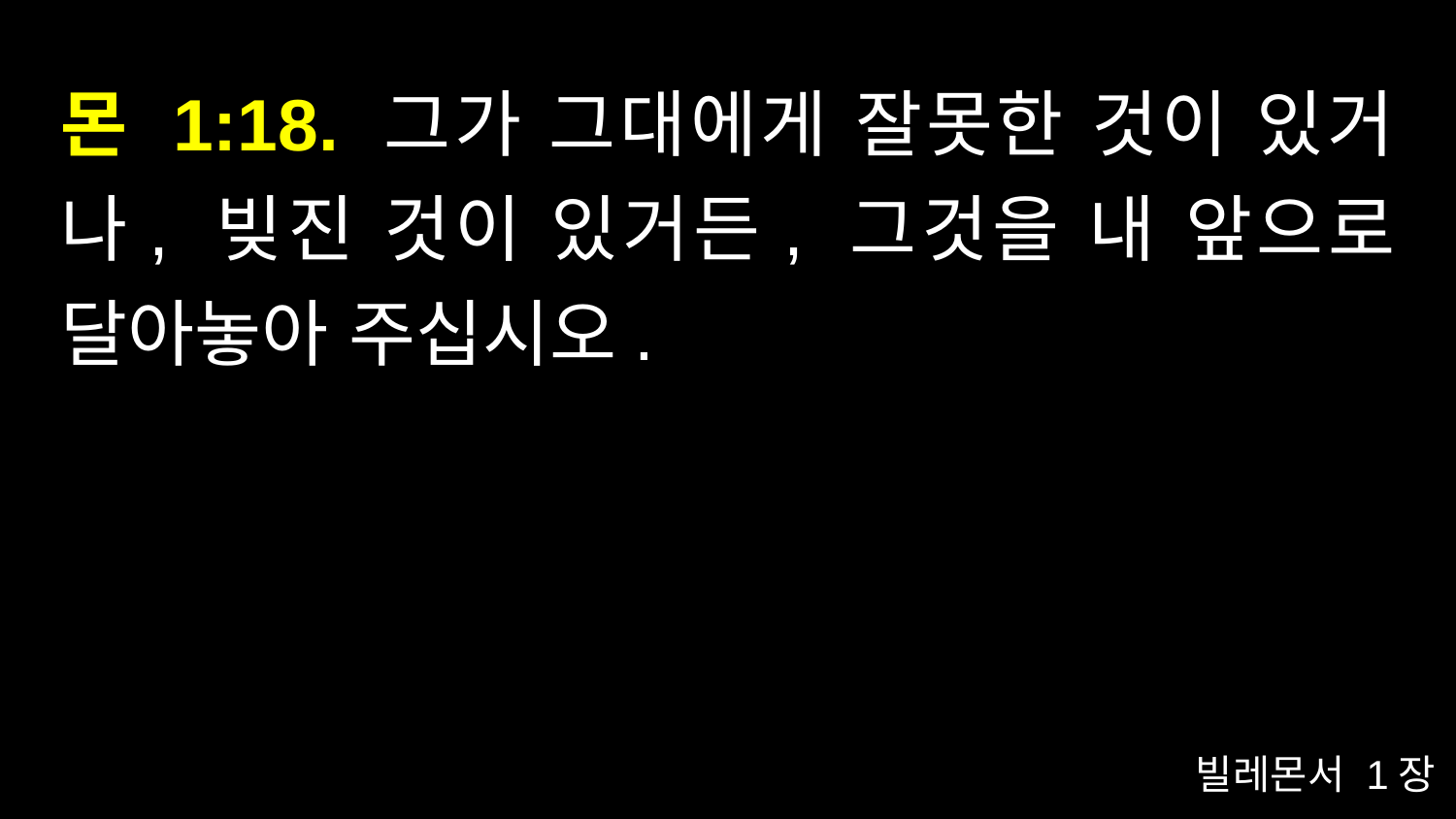

# 몬 1:18. 그가 그대에게 잘못한 것이 있거나, 빚진 것이 있거든, 그것을 내 앞으로 달아놓아 주십시오.
빌레몬서 1장